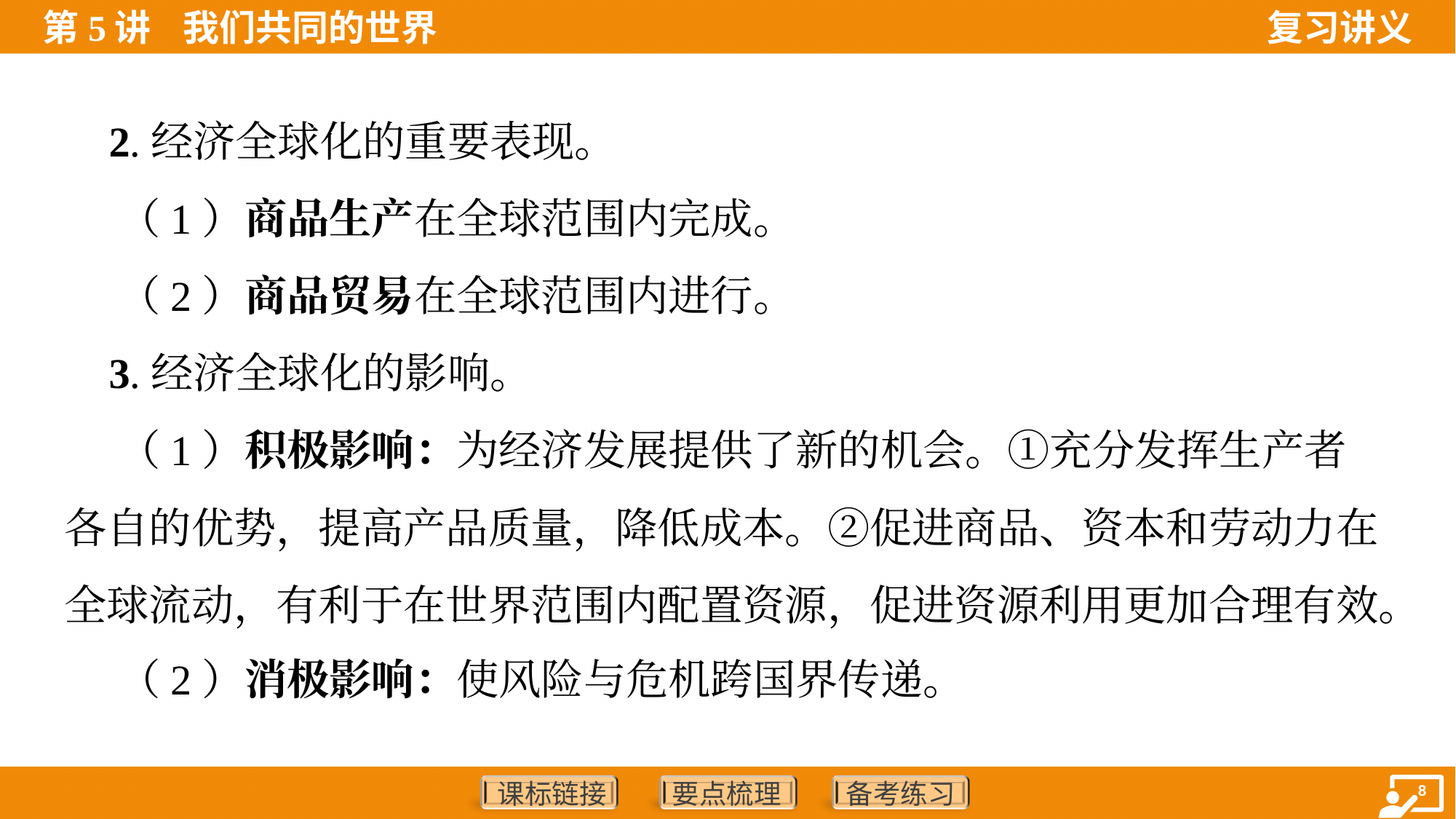

2.经济全球化的重要表现。
    （1）商品生产在全球范围内完成。
    （2）商品贸易在全球范围内进行。
    3.经济全球化的影响。
    （1）积极影响：为经济发展提供了新的机会。①充分发挥生产者
各自的优势，提高产品质量，降低成本。②促进商品、资本和劳动力在
全球流动，有利于在世界范围内配置资源，促进资源利用更加合理有效。
    （2）消极影响：使风险与危机跨国界传递。